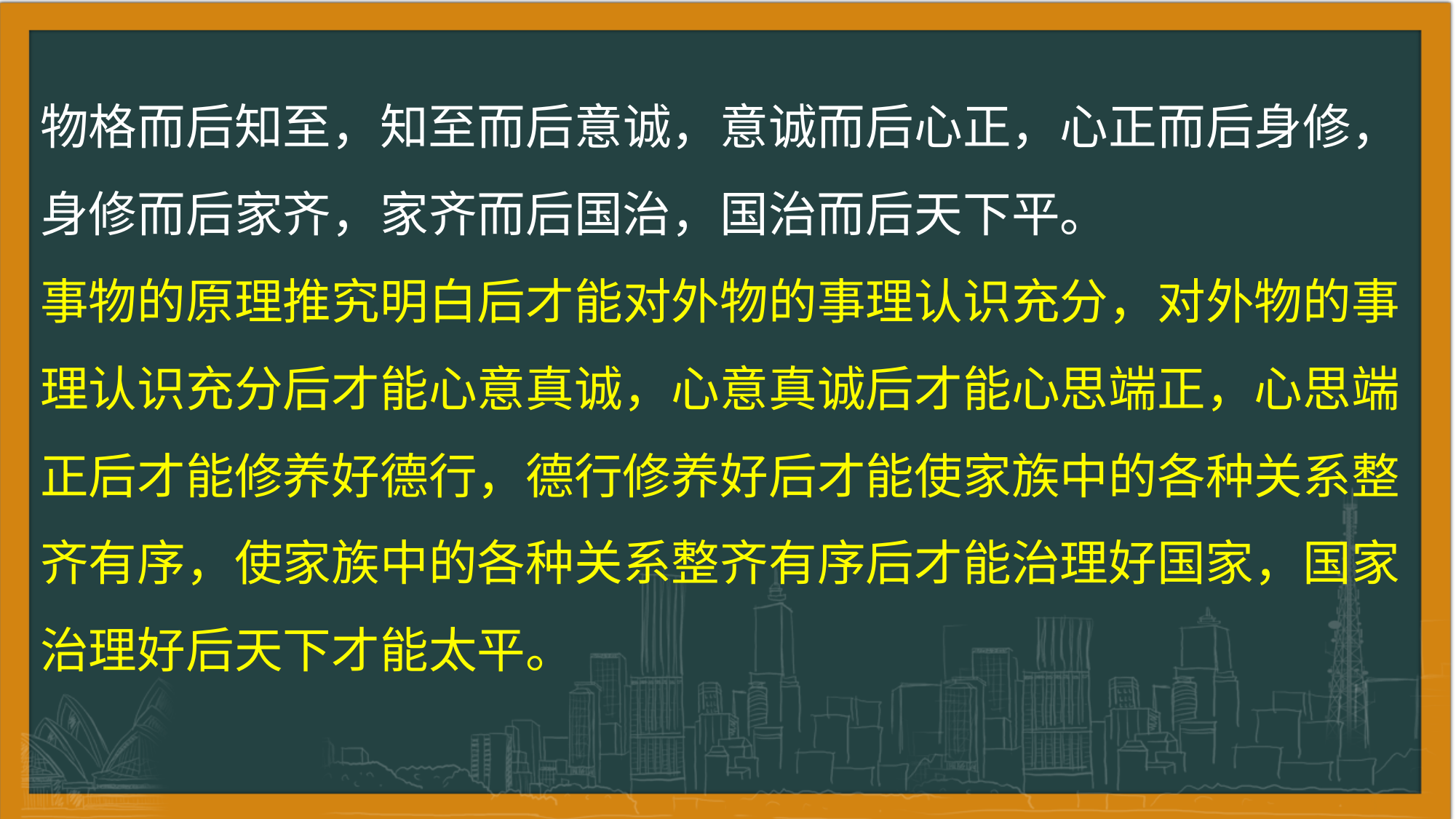

物格而后知至，知至而后意诚，意诚而后心正，心正而后身修，身修而后家齐，家齐而后国治，国治而后天下平。
事物的原理推究明白后才能对外物的事理认识充分，对外物的事理认识充分后才能心意真诚，心意真诚后才能心思端正，心思端正后才能修养好德行，德行修养好后才能使家族中的各种关系整齐有序，使家族中的各种关系整齐有序后才能治理好国家，国家治理好后天下才能太平。